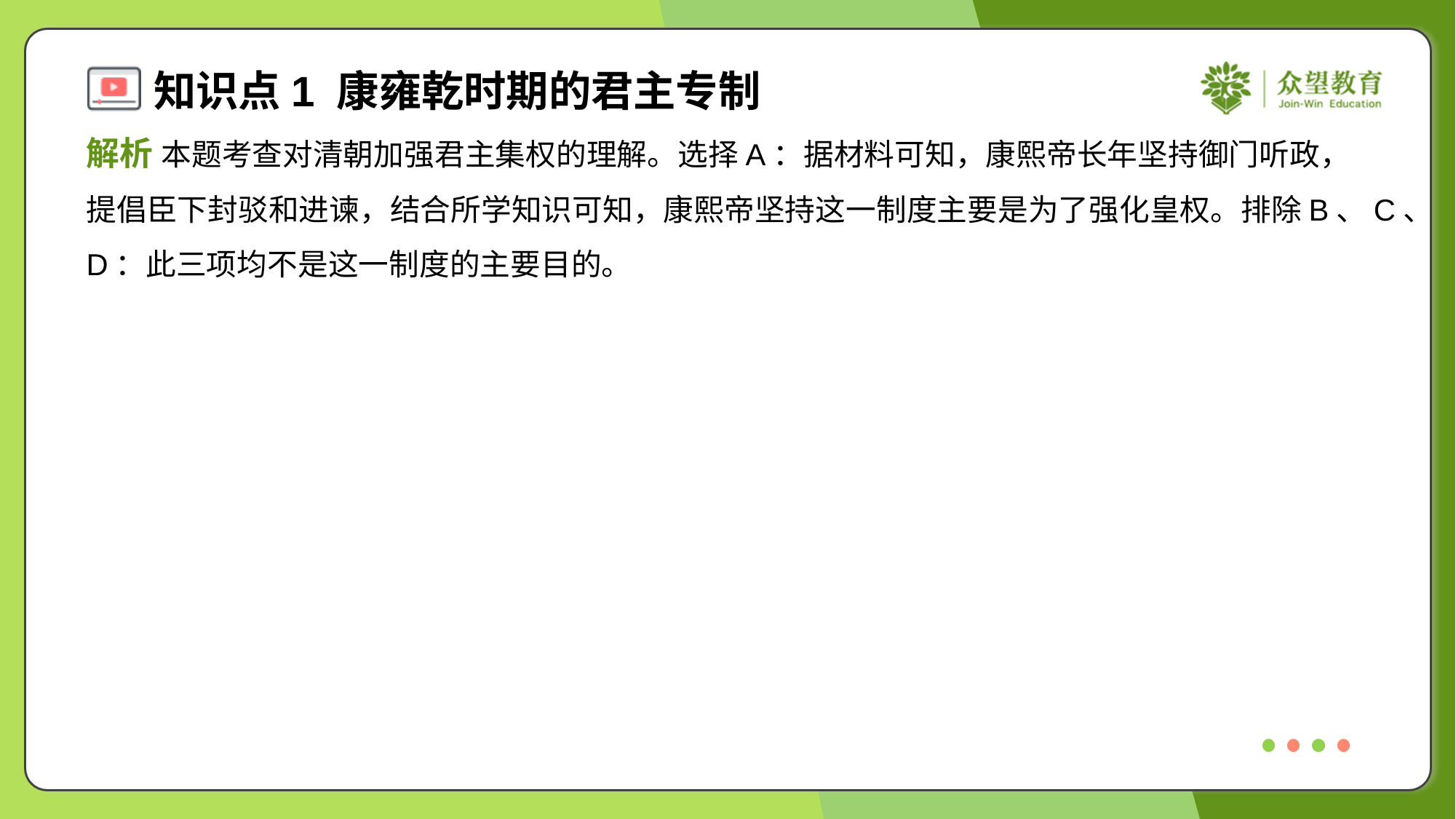

解析 本题考查对清朝加强君主集权的理解。选择A：据材料可知，康熙帝长年坚持御门听政，
提倡臣下封驳和进谏，结合所学知识可知，康熙帝坚持这一制度主要是为了强化皇权。排除B、C、
D：此三项均不是这一制度的主要目的。